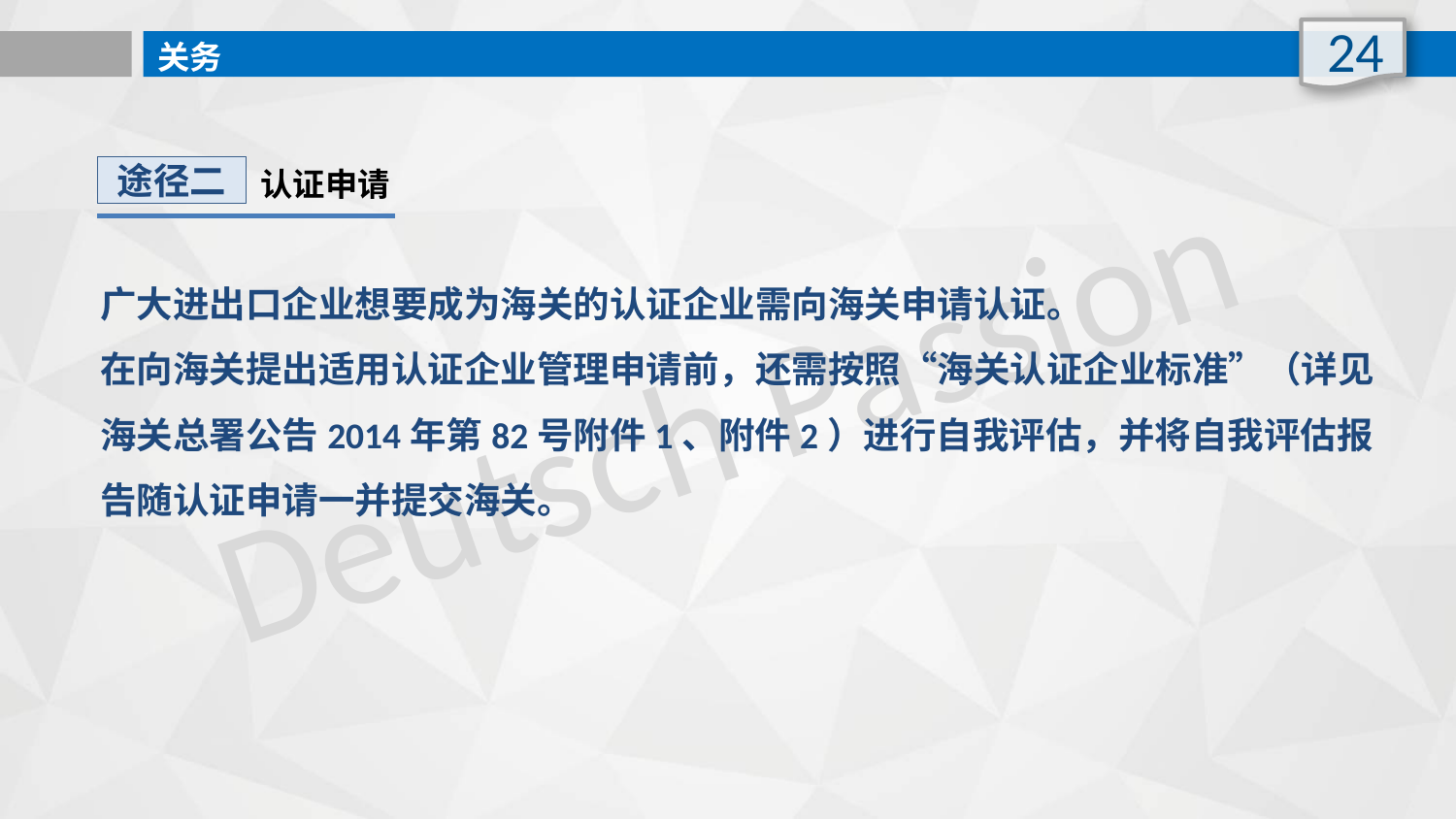

24

关务

途径二
认证申请
广大进出口企业想要成为海关的认证企业需向海关申请认证。
在向海关提出适用认证企业管理申请前，还需按照“海关认证企业标准”（详见海关总署公告2014年第82号附件1、附件2）进行自我评估，并将自我评估报告随认证申请一并提交海关。
Deutsch Passion